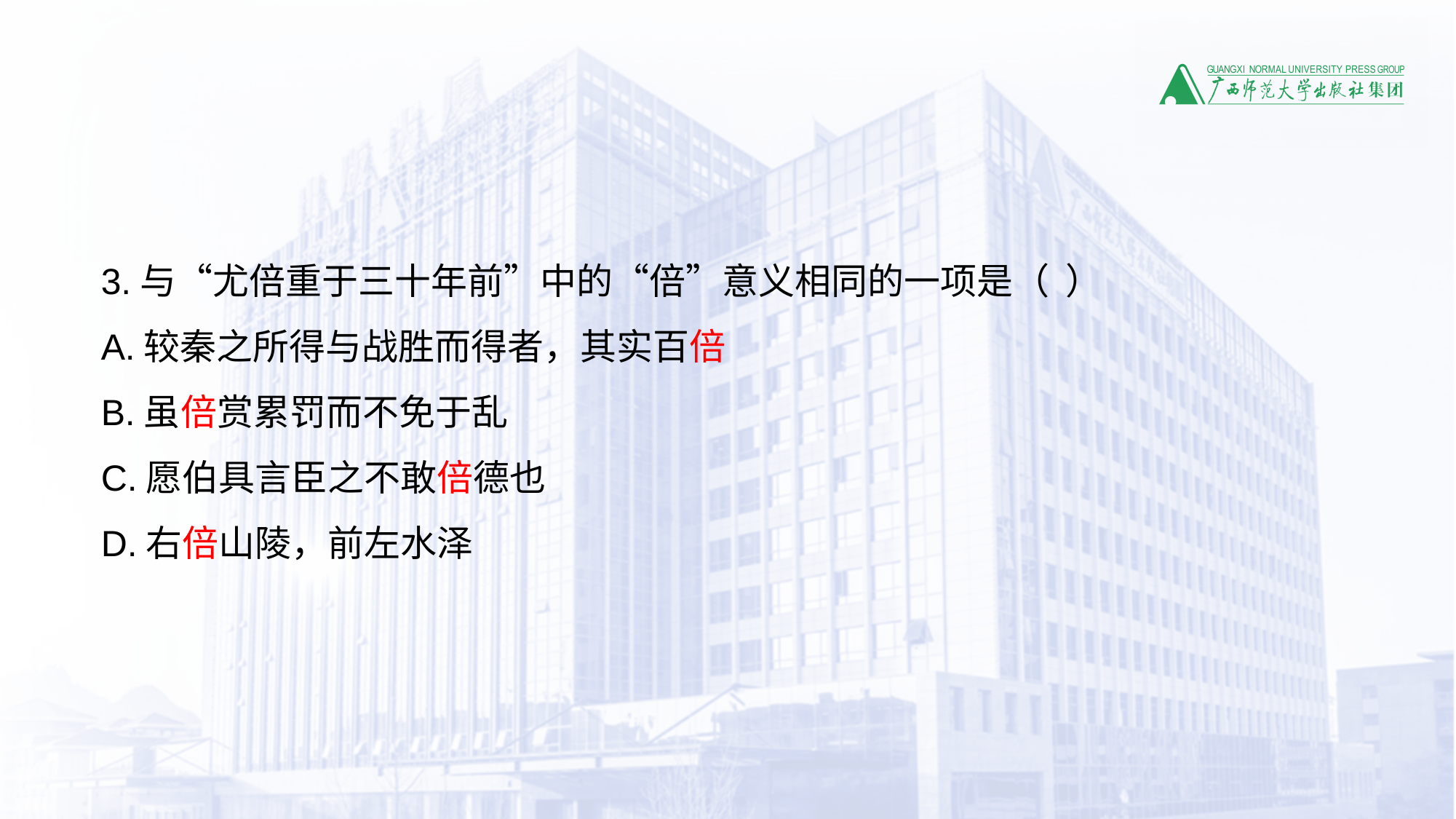

3.与“尤倍重于三十年前”中的“倍”意义相同的一项是（  ）
A.较秦之所得与战胜而得者，其实百倍
B.虽倍赏累罚而不免于乱
C.愿伯具言臣之不敢倍德也
D.右倍山陵，前左水泽